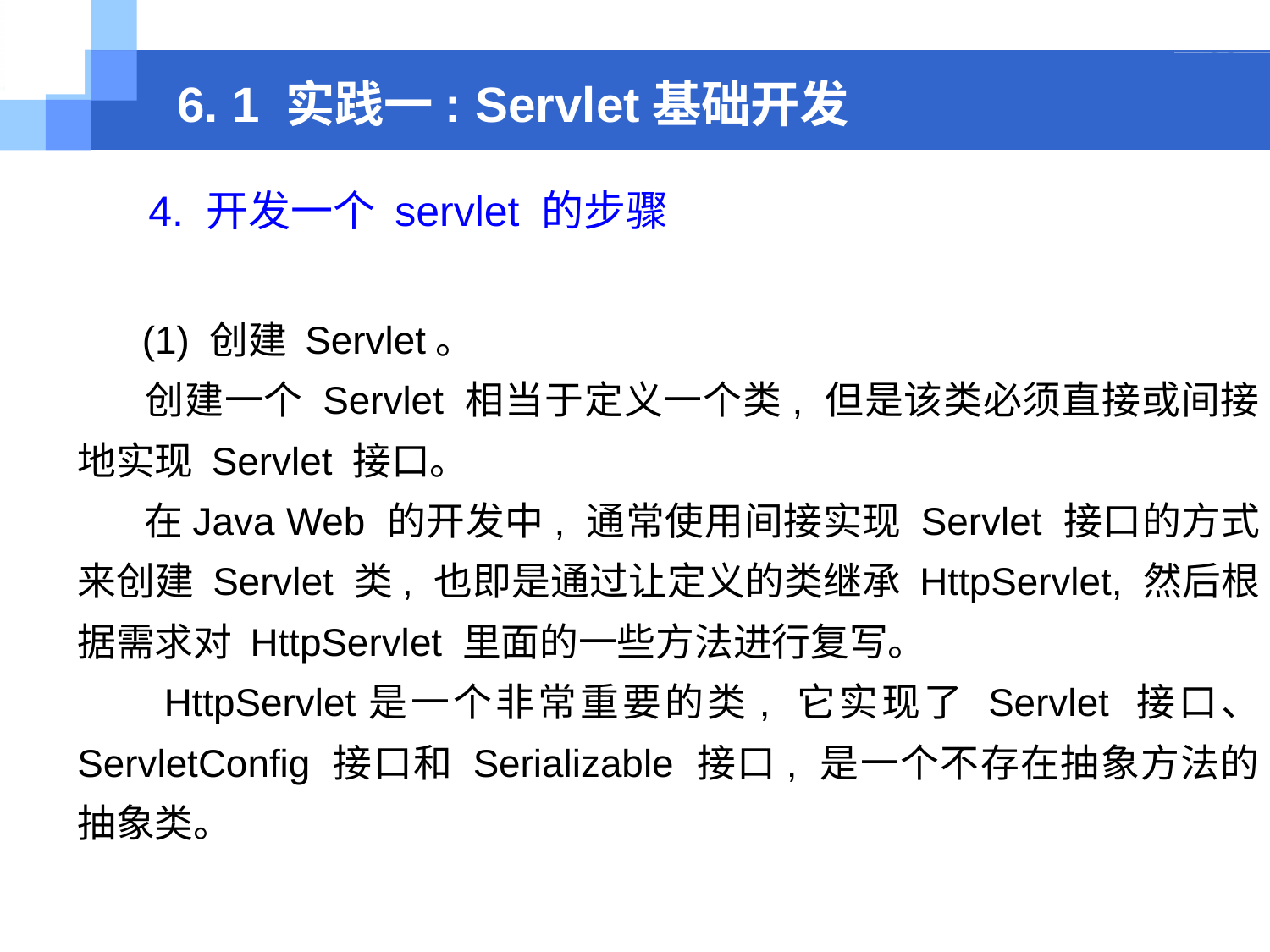

6. 1 实践一: Servlet基础开发
      4. 开发一个 servlet 的步骤

      (1) 创建 Servlet。
      创建一个 Servlet 相当于定义一个类, 但是该类必须直接或间接地实现 Servlet 接口。
      在Java Web 的开发中, 通常使用间接实现 Servlet 接口的方式来创建 Servlet 类, 也即是通过让定义的类继承 HttpServlet, 然后根据需求对 HttpServlet 里面的一些方法进行复写。
      HttpServlet是一个非常重要的类, 它实现了 Servlet 接口、 ServletConfig 接口和 Serializable 接口, 是一个不存在抽象方法的抽象类。